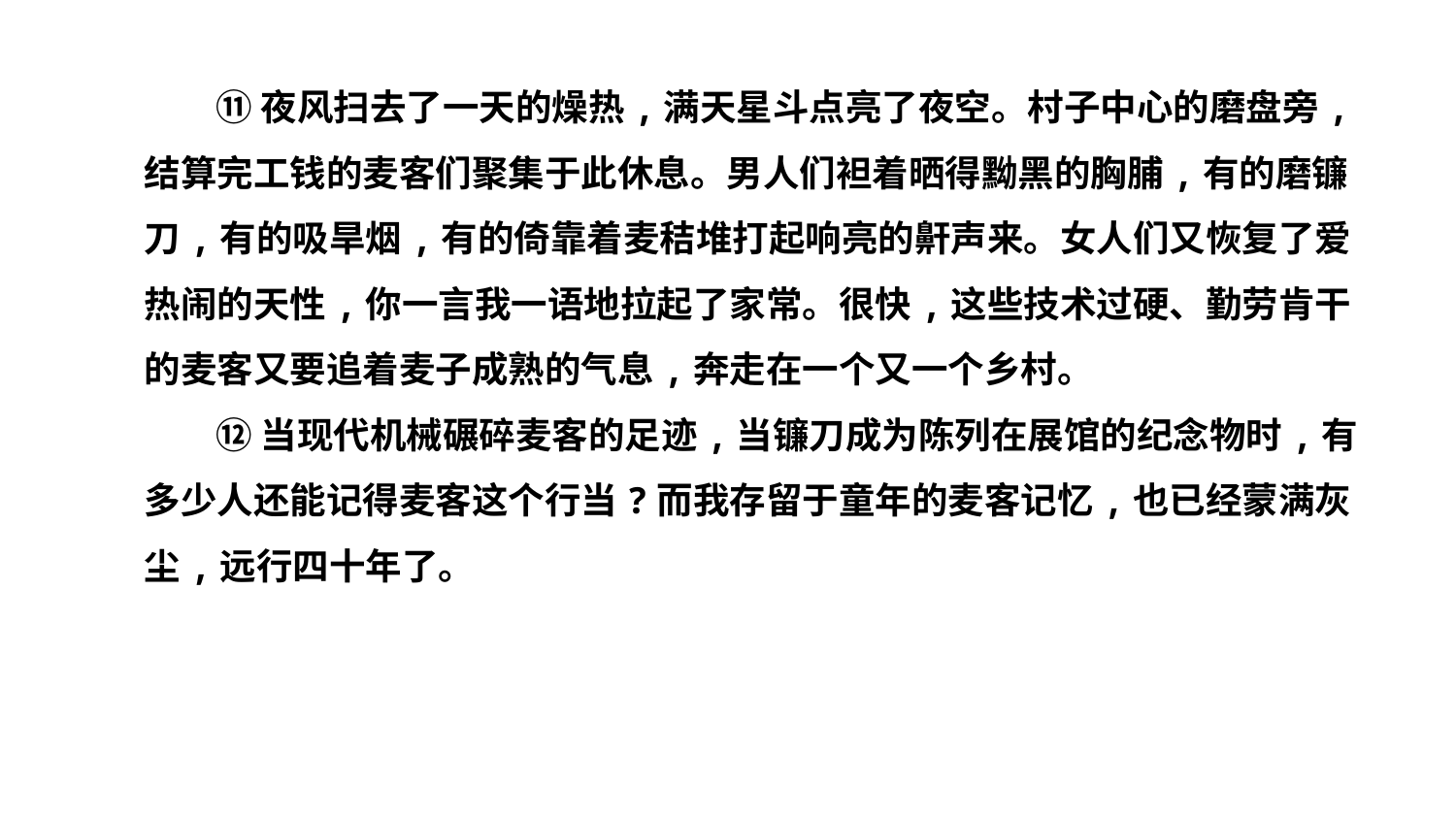

⑪夜风扫去了一天的燥热,满天星斗点亮了夜空。村子中心的磨盘旁,结算完工钱的麦客们聚集于此休息。男人们袒着晒得黝黑的胸脯,有的磨镰刀,有的吸旱烟,有的倚靠着麦秸堆打起响亮的鼾声来。女人们又恢复了爱热闹的天性,你一言我一语地拉起了家常。很快,这些技术过硬、勤劳肯干的麦客又要追着麦子成熟的气息,奔走在一个又一个乡村。
⑫当现代机械碾碎麦客的足迹,当镰刀成为陈列在展馆的纪念物时,有多少人还能记得麦客这个行当?而我存留于童年的麦客记忆,也已经蒙满灰尘,远行四十年了。